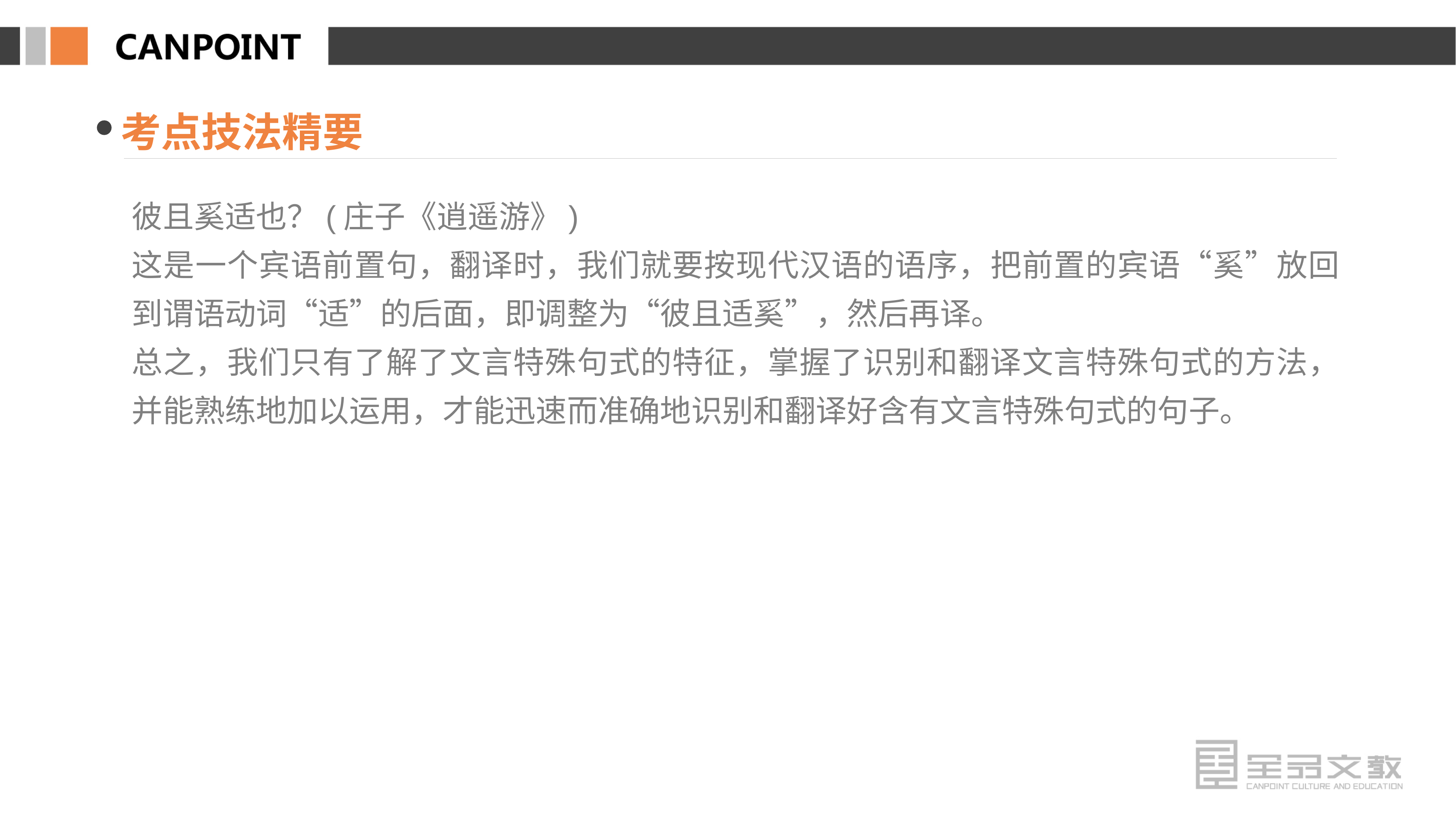

考点技法精要

彼且奚适也？(庄子《逍遥游》)
这是一个宾语前置句，翻译时，我们就要按现代汉语的语序，把前置的宾语“奚”放回到谓语动词“适”的后面，即调整为“彼且适奚”，然后再译。
总之，我们只有了解了文言特殊句式的特征，掌握了识别和翻译文言特殊句式的方法，并能熟练地加以运用，才能迅速而准确地识别和翻译好含有文言特殊句式的句子。